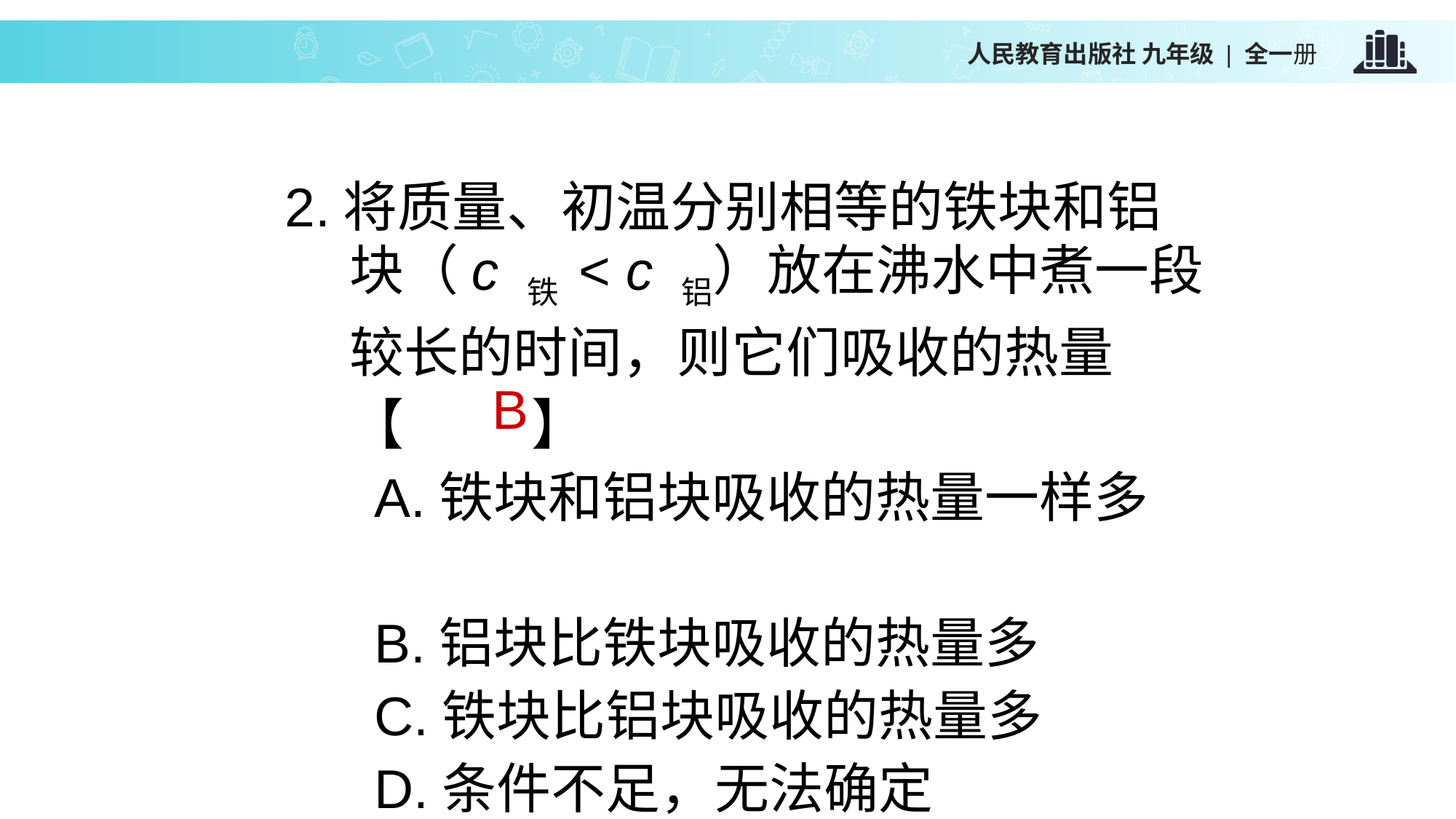

2.将质量、初温分别相等的铁块和铝块（c 铁 < c 铝）放在沸水中煮一段较长的时间，则它们吸收的热量【　      】
 A.铁块和铝块吸收的热量一样多　
 B.铝块比铁块吸收的热量多
 C.铁块比铝块吸收的热量多　
 D.条件不足，无法确定
B